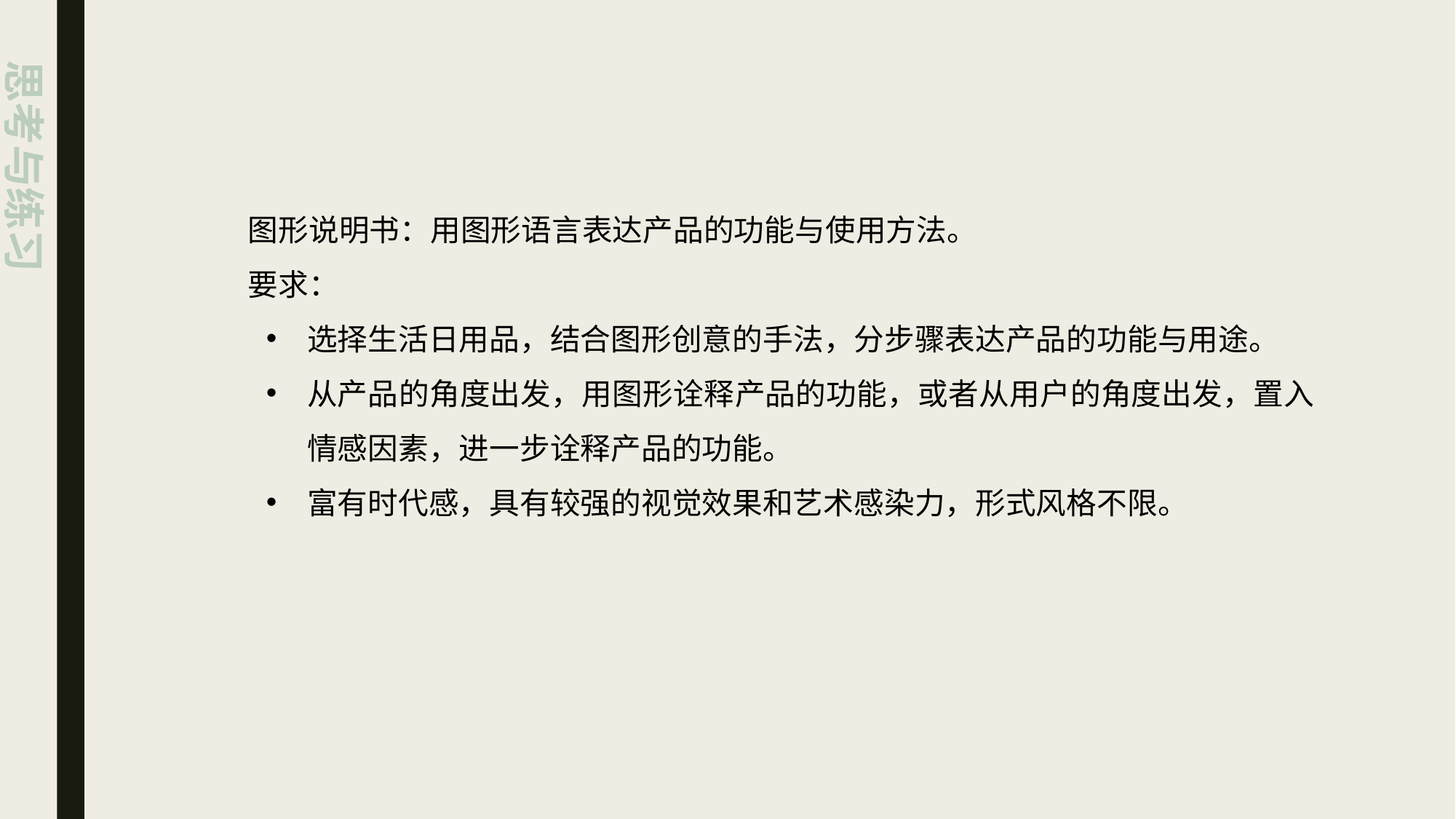

思考与练习
图形说明书：用图形语言表达产品的功能与使用方法。
要求：
选择生活日用品，结合图形创意的手法，分步骤表达产品的功能与用途。
从产品的角度出发，用图形诠释产品的功能，或者从用户的角度出发，置入情感因素，进一步诠释产品的功能。
富有时代感，具有较强的视觉效果和艺术感染力，形式风格不限。